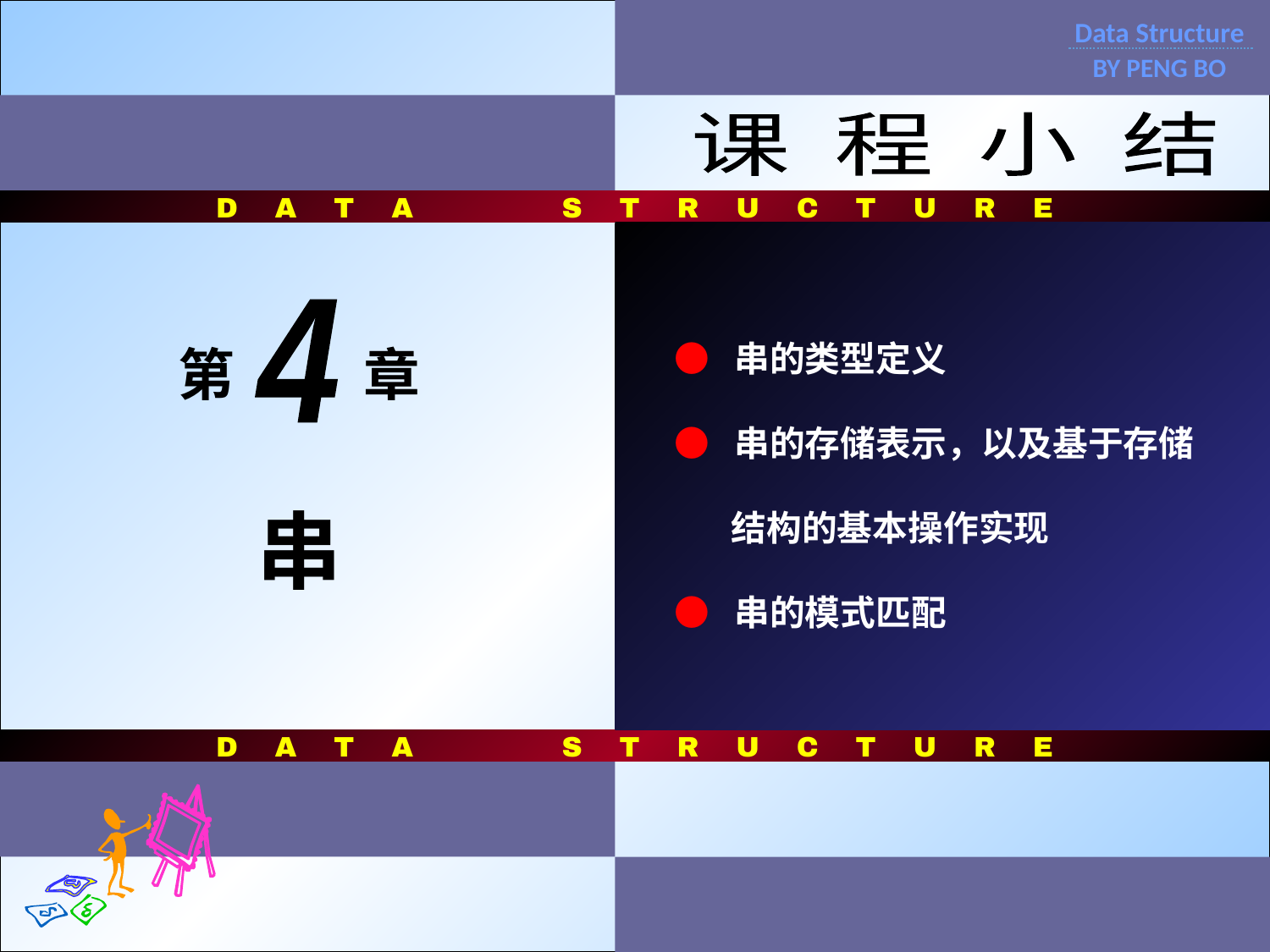

D    A    T    A                S    T    R    U    C    T    U    R    E

D    A    T    A                S    T    R    U    C    T    U    R    E

Data Structure
BY PENG BO
课  程  小  结
●  串的类型定义
●  串的存储表示，以及基于存储
      结构的基本操作实现
●  串的模式匹配
4
第          章
串